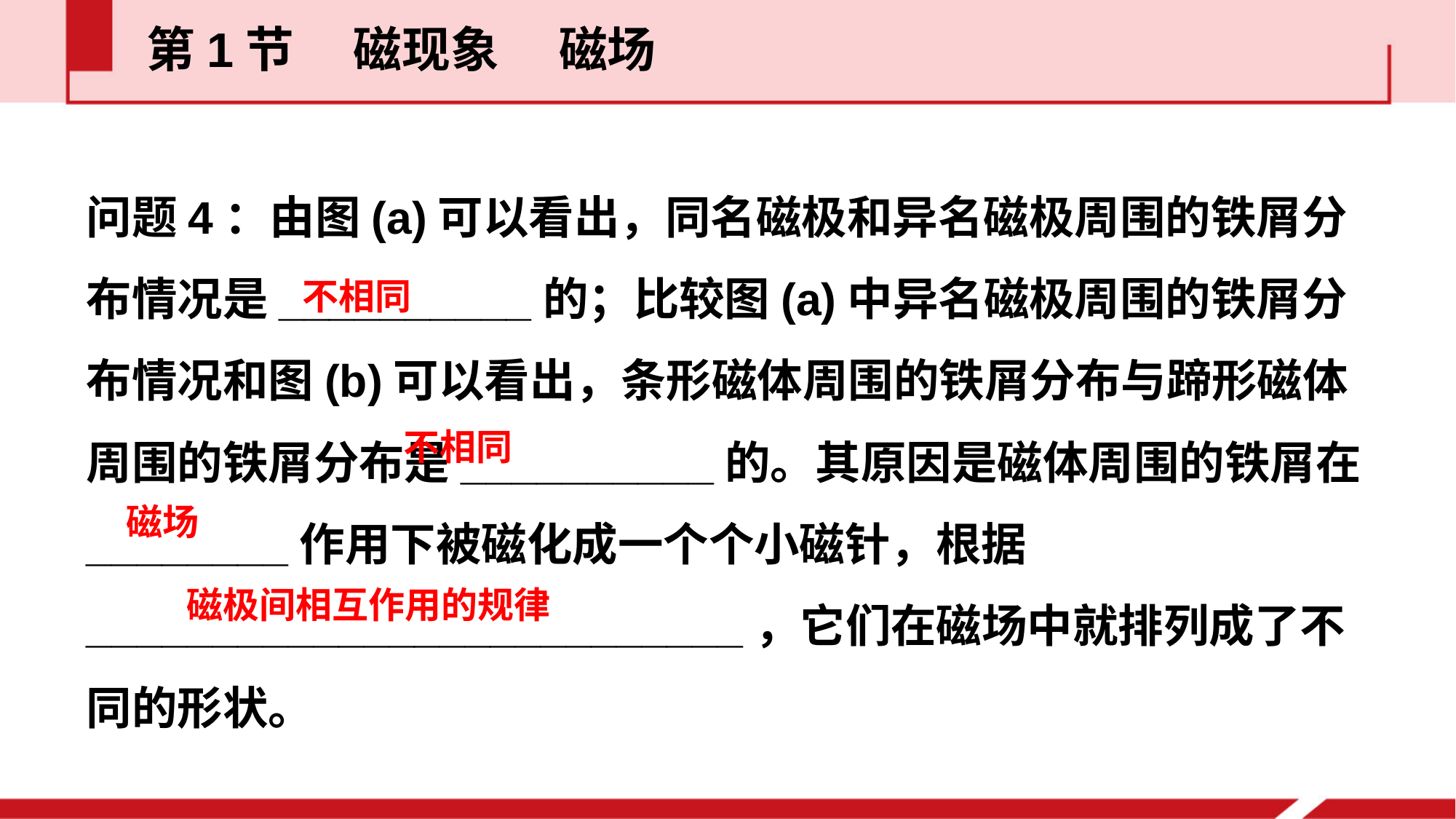

第1节  磁现象  磁场
问题4：由图(a)可以看出，同名磁极和异名磁极周围的铁屑分布情况是__________的；比较图(a)中异名磁极周围的铁屑分布情况和图(b)可以看出，条形磁体周围的铁屑分布与蹄形磁体周围的铁屑分布是__________的。其原因是磁体周围的铁屑在________作用下被磁化成一个个小磁针，根据__________________________，它们在磁场中就排列成了不同的形状。
不相同
不相同
磁场
磁极间相互作用的规律